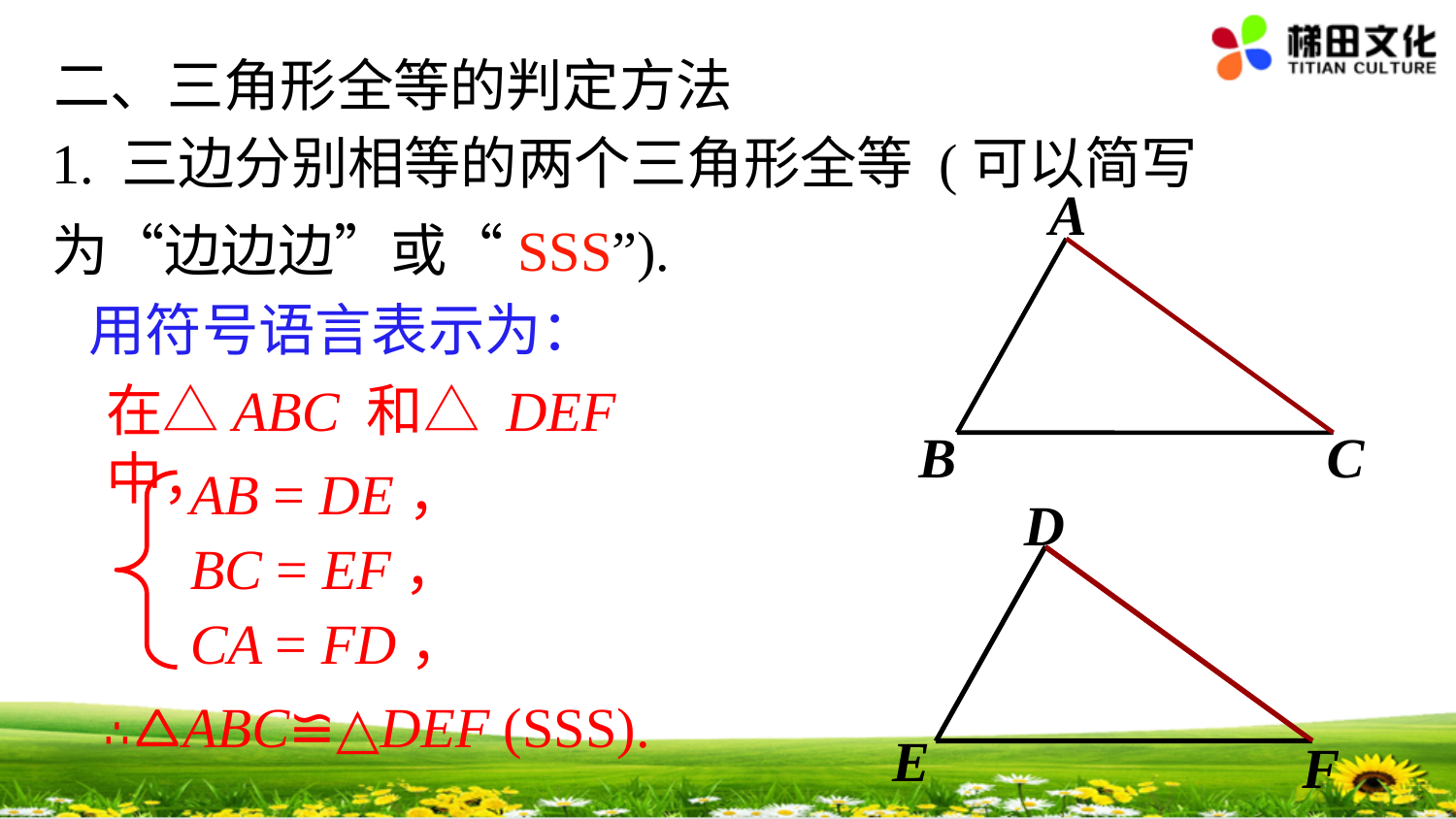

二、三角形全等的判定方法
1. 三边分别相等的两个三角形全等 (可以简写为“边边边”或“SSS”).
A

B
C

用符号语言表示为：
在△ABC 和△ DEF 中，
AB = DE，
BC = EF，
CA = FD，

D

E
F

∴△ABC≌△DEF (SSS).